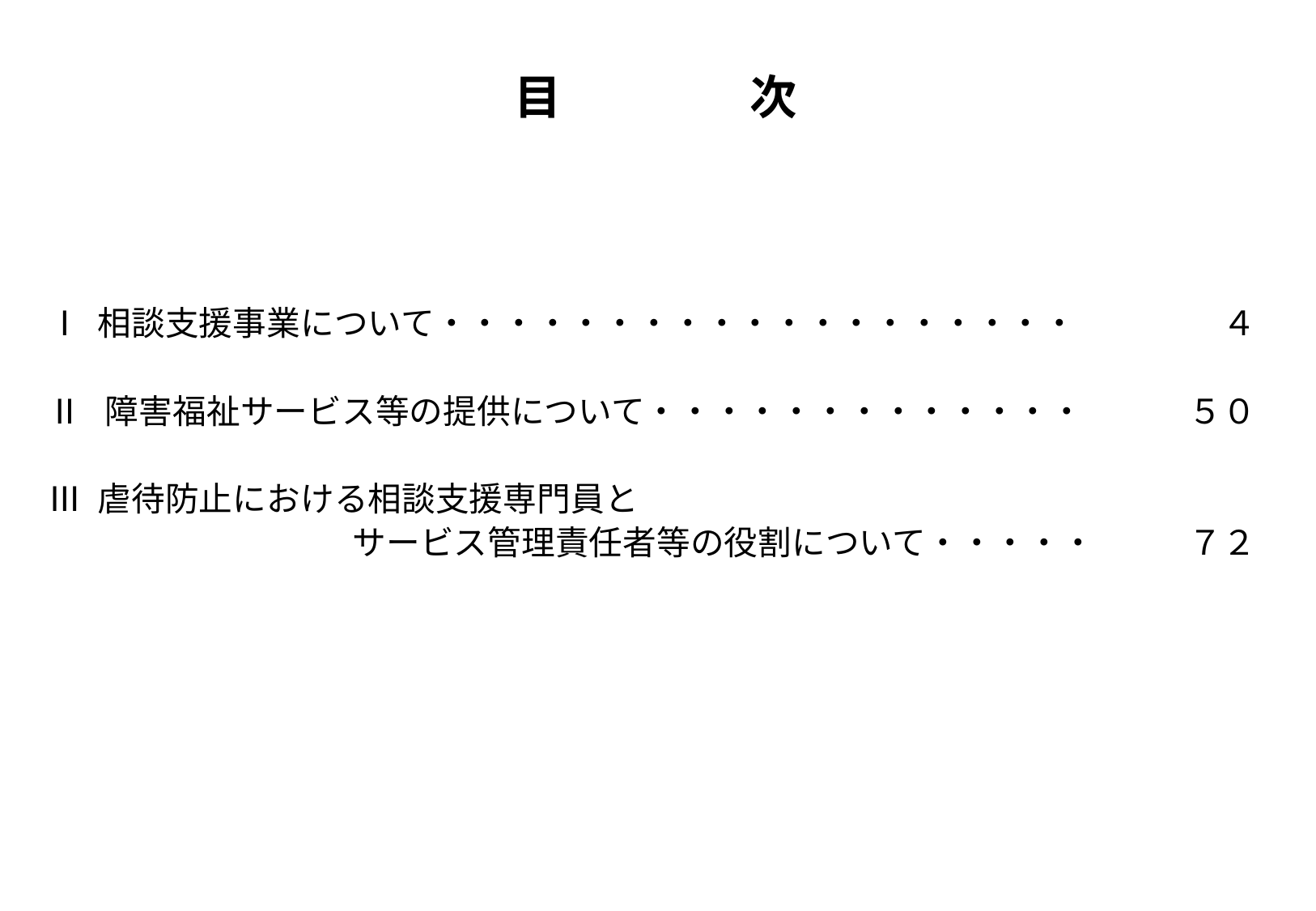

目　　　　次
Ⅰ 相談支援事業について・・・・・・・・・・・・・・・・・・・

Ⅱ  障害福祉サービス等の提供について・・・・・・・・・・・・・

Ⅲ 虐待防止における相談支援専門員と
　　　　　　　　　サービス管理責任者等の役割について・・・・・

 ４

５０

７２